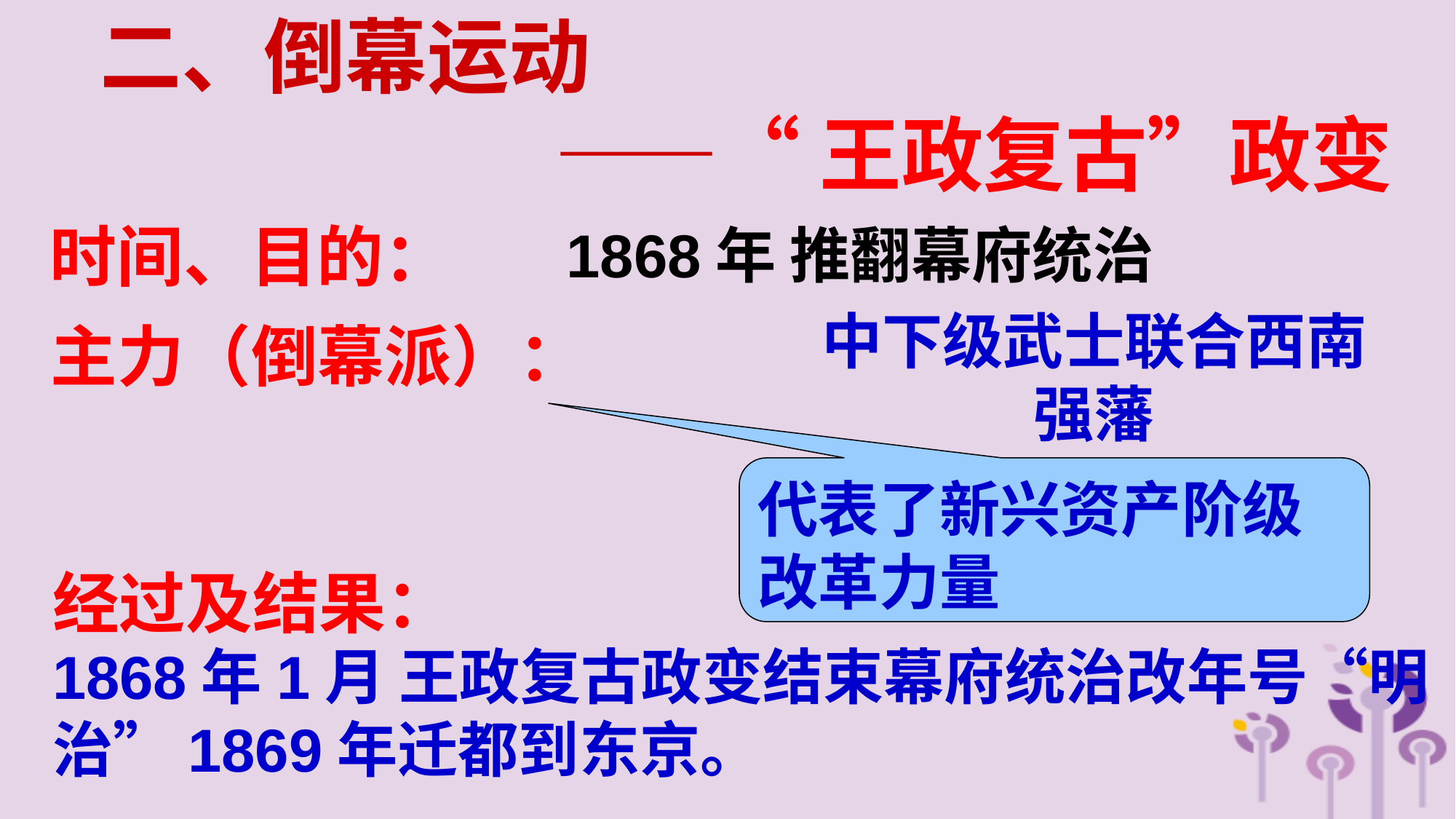

二、倒幕运动
——“王政复古”政变
时间、目的：
1868年 推翻幕府统治
中下级武士联合西南强藩
主力（倒幕派）：
代表了新兴资产阶级改革力量
经过及结果：
1868年1月 王政复古政变结束幕府统治改年号“明治”1869年迁都到东京。